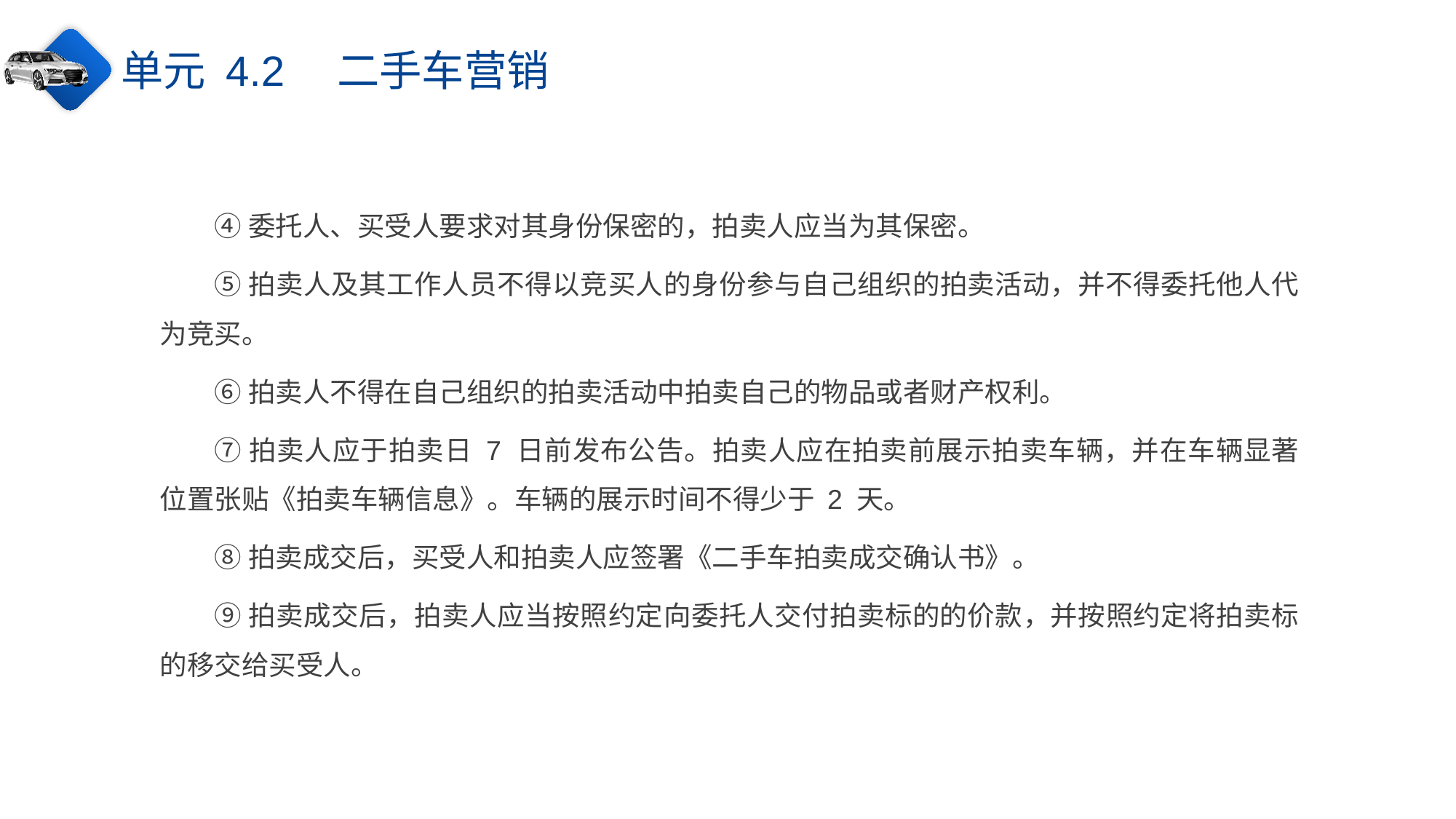

单元 4.2　二手车营销
④委托人、买受人要求对其身份保密的，拍卖人应当为其保密。
⑤拍卖人及其工作人员不得以竞买人的身份参与自己组织的拍卖活动，并不得委托他人代为竞买。
⑥拍卖人不得在自己组织的拍卖活动中拍卖自己的物品或者财产权利。
⑦拍卖人应于拍卖日 7 日前发布公告。拍卖人应在拍卖前展示拍卖车辆，并在车辆显著位置张贴《拍卖车辆信息》。车辆的展示时间不得少于 2 天。
⑧拍卖成交后，买受人和拍卖人应签署《二手车拍卖成交确认书》。
⑨拍卖成交后，拍卖人应当按照约定向委托人交付拍卖标的的价款，并按照约定将拍卖标的移交给买受人。